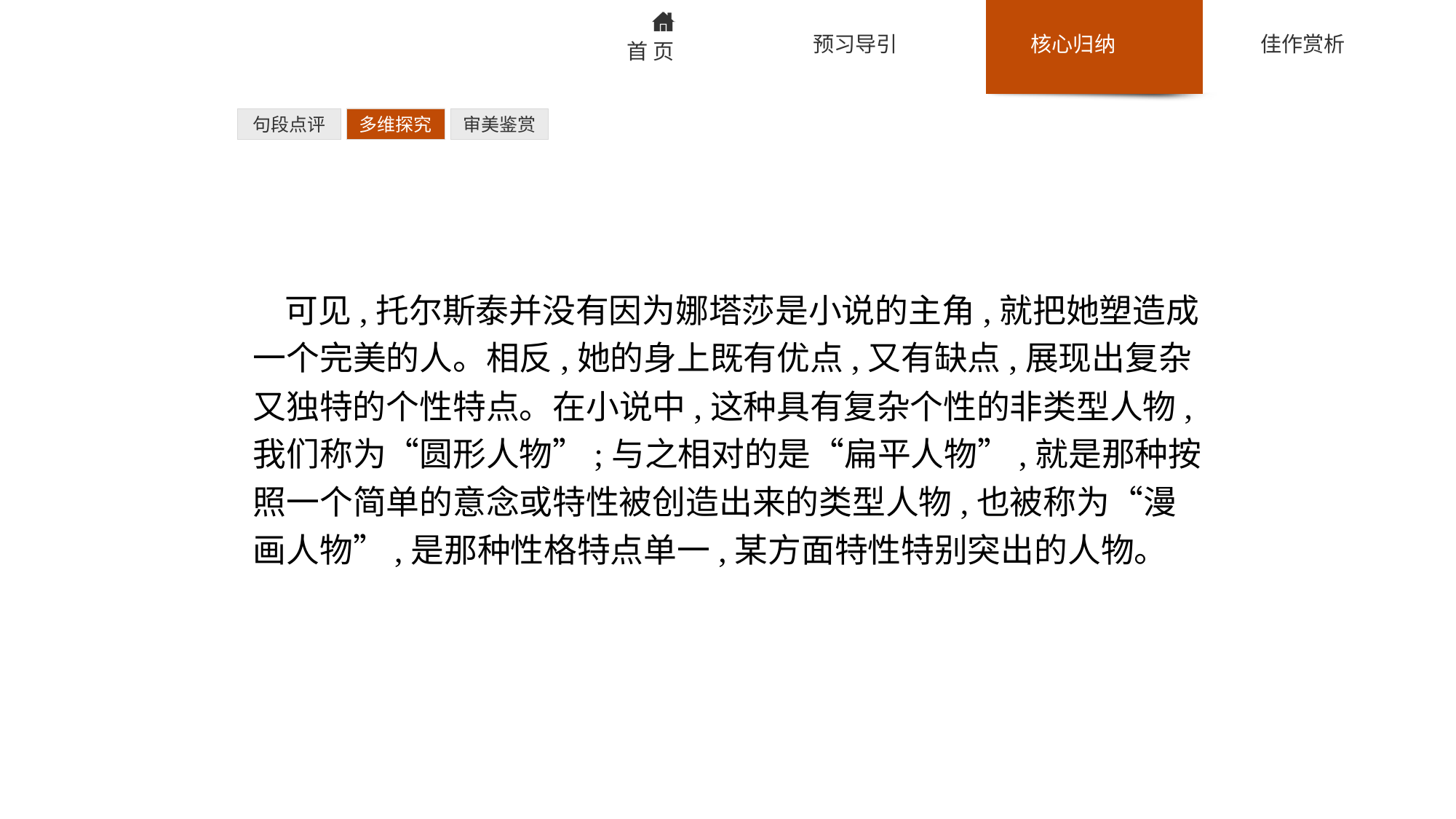

句段点评
多维探究
审美鉴赏
可见,托尔斯泰并没有因为娜塔莎是小说的主角,就把她塑造成一个完美的人。相反,她的身上既有优点,又有缺点,展现出复杂又独特的个性特点。在小说中,这种具有复杂个性的非类型人物,我们称为“圆形人物”;与之相对的是“扁平人物”,就是那种按照一个简单的意念或特性被创造出来的类型人物,也被称为“漫画人物”,是那种性格特点单一,某方面特性特别突出的人物。